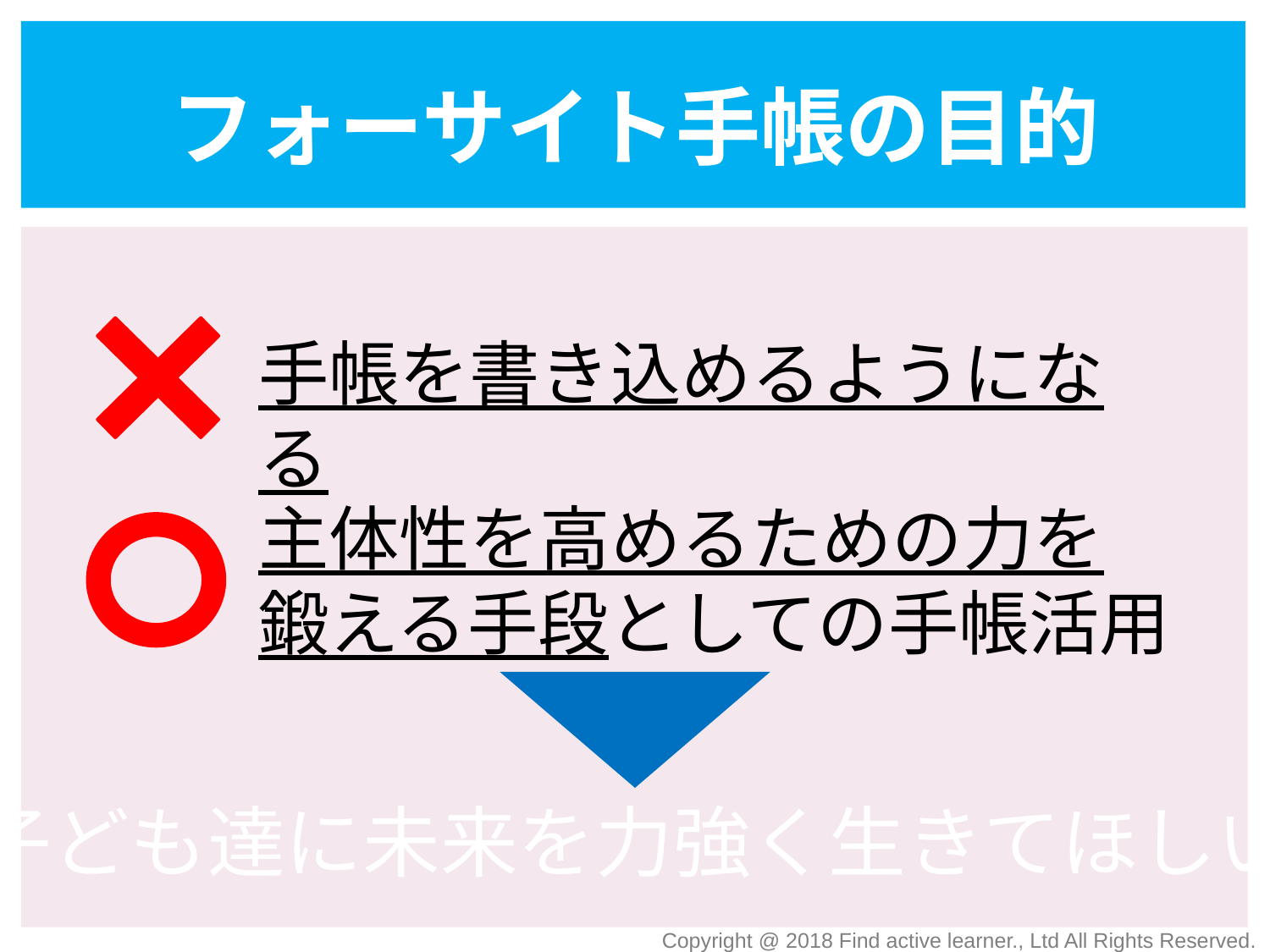

フォーサイト手帳の目的

手帳を書き込めるようになる
主体性を高めるための力を
鍛える手段としての手帳活用

子ども達に未来を力強く生きてほしい
Copyright @ 2018 Find active learner., Ltd All Rights Reserved.